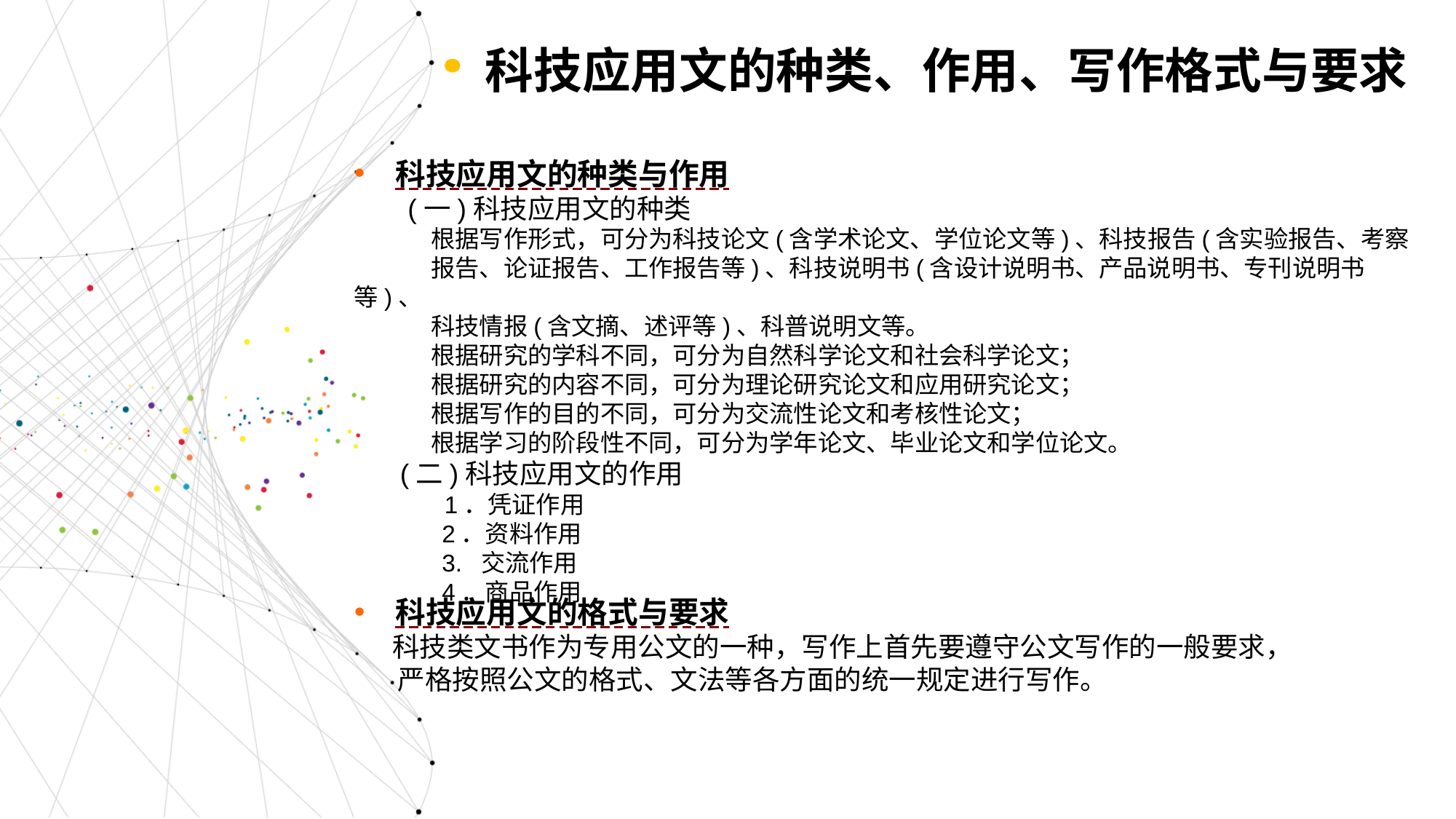

科技应用文的种类、作用、写作格式与要求

科技应用文的种类与作用
       (一)科技应用文的种类
             根据写作形式，可分为科技论文(含学术论文、学位论文等)、科技报告(含实验报告、考察
             报告、论证报告、工作报告等)、科技说明书(含设计说明书、产品说明书、专刊说明书等)、
             科技情报(含文摘、述评等)、科普说明文等。
             根据研究的学科不同，可分为自然科学论文和社会科学论文；
             根据研究的内容不同，可分为理论研究论文和应用研究论文；
             根据写作的目的不同，可分为交流性论文和考核性论文；
             根据学习的阶段性不同，可分为学年论文、毕业论文和学位论文。
      (二)科技应用文的作用
               1．凭证作用
             2．资料作用
             3.  交流作用
             4．商品作用
科技应用文的格式与要求
       科技类文书作为专用公文的一种，写作上首先要遵守公文写作的一般要求，
      严格按照公文的格式、文法等各方面的统一规定进行写作。